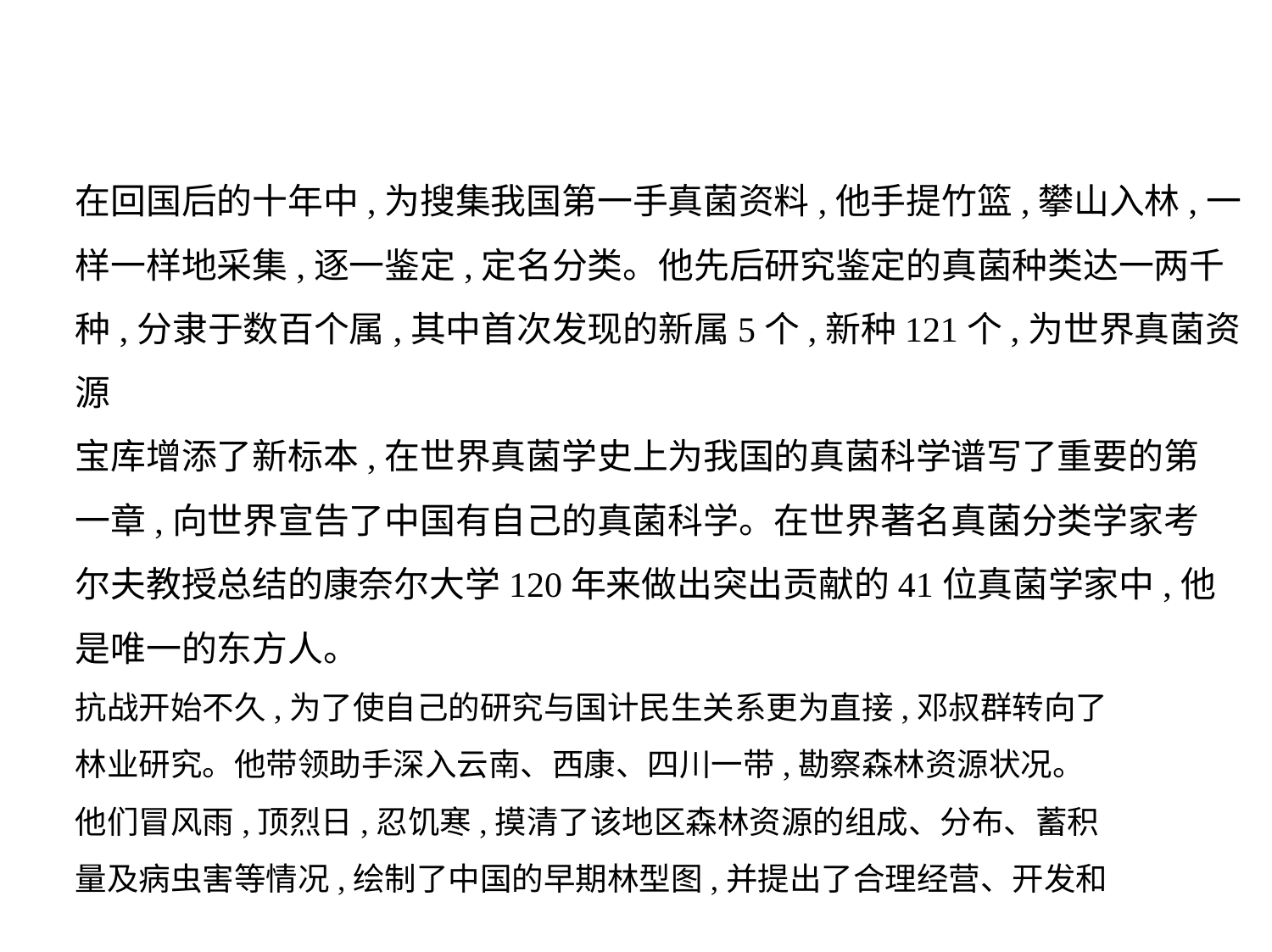

在回国后的十年中,为搜集我国第一手真菌资料,他手提竹篮,攀山入林,一
样一样地采集,逐一鉴定,定名分类。他先后研究鉴定的真菌种类达一两千
种,分隶于数百个属,其中首次发现的新属5个,新种121个,为世界真菌资源
宝库增添了新标本,在世界真菌学史上为我国的真菌科学谱写了重要的第
一章,向世界宣告了中国有自己的真菌科学。在世界著名真菌分类学家考
尔夫教授总结的康奈尔大学120年来做出突出贡献的41位真菌学家中,他
是唯一的东方人。
抗战开始不久,为了使自己的研究与国计民生关系更为直接,邓叔群转向了
林业研究。他带领助手深入云南、西康、四川一带,勘察森林资源状况。
他们冒风雨,顶烈日,忍饥寒,摸清了该地区森林资源的组成、分布、蓄积
量及病虫害等情况,绘制了中国的早期林型图,并提出了合理经营、开发和